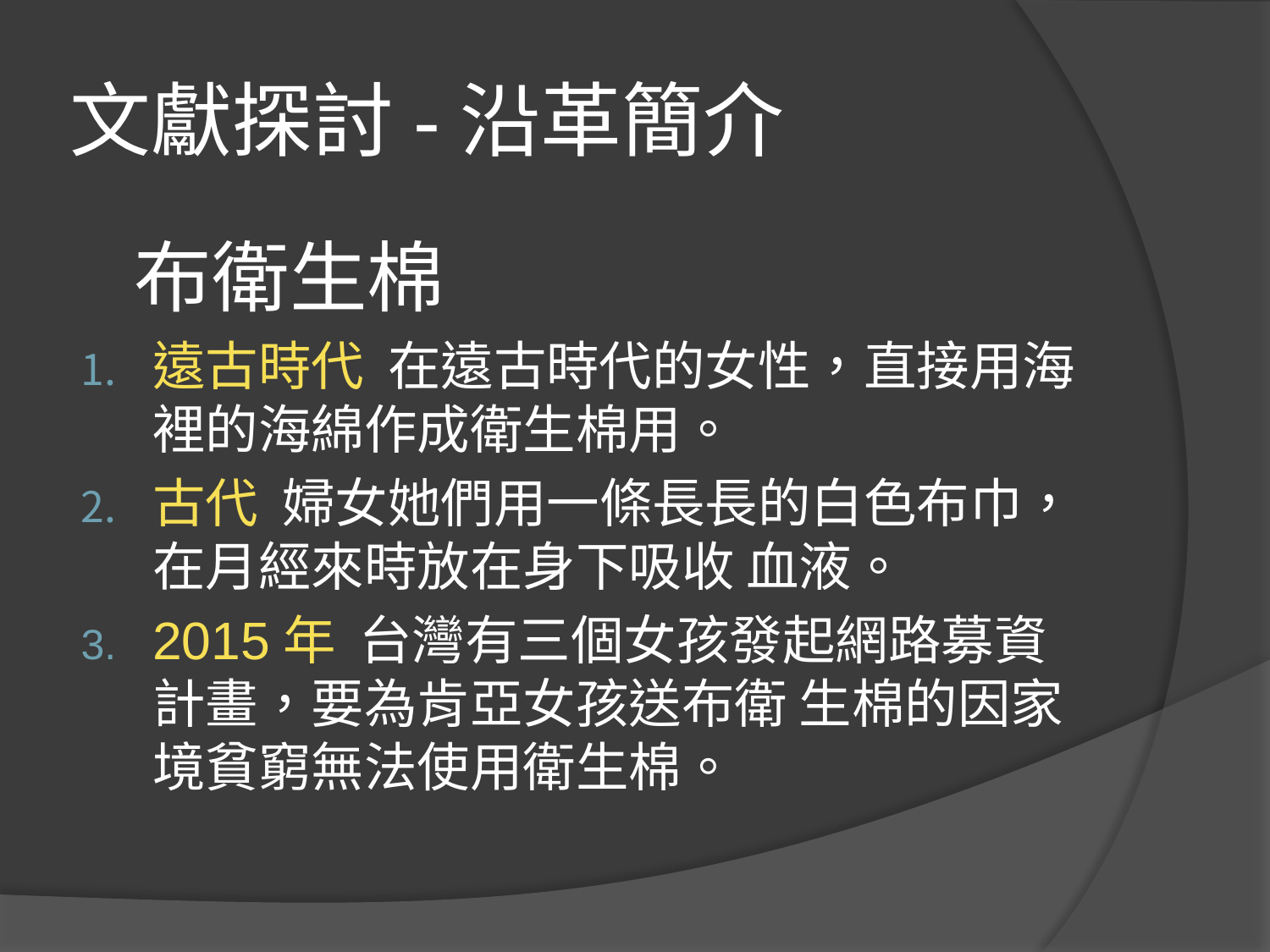

# 文獻探討-沿革簡介
  布衛生棉
遠古時代  在遠古時代的女性，直接用海裡的海綿作成衛生棉用。
古代  婦女她們用一條長長的白色布巾，在月經來時放在身下吸收 血液。
2015年  台灣有三個女孩發起網路募資計畫，要為肯亞女孩送布衛 生棉的因家境貧窮無法使用衛生棉。